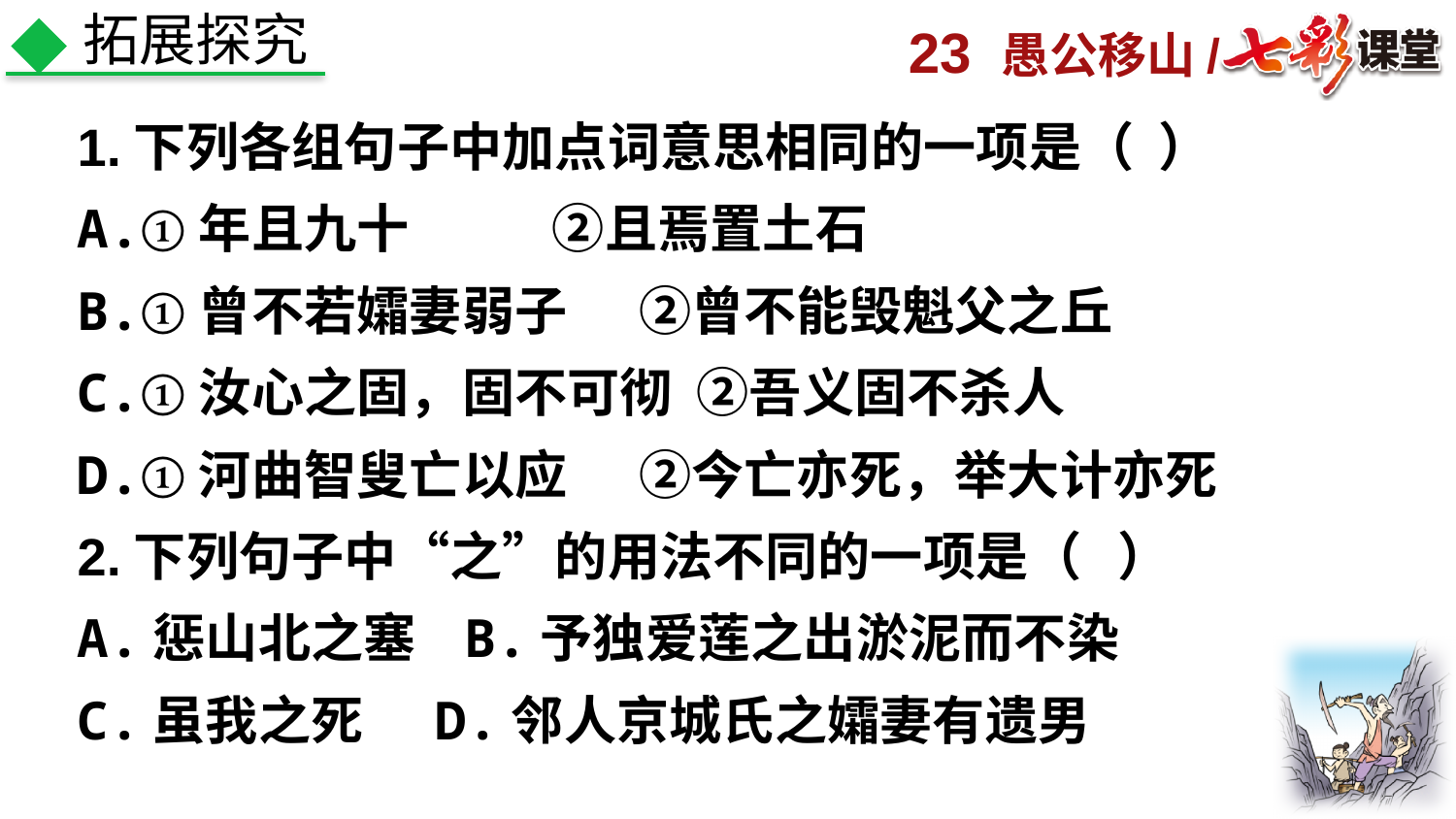

拓展探究

1.下列各组句子中加点词意思相同的一项是（  ）
A.①年且九十            ②且焉置土石
B.①曾不若孀妻弱子      ②曾不能毁魁父之丘
C.①汝心之固，固不可彻  ②吾义固不杀人
D.①河曲智叟亡以应      ②今亡亦死，举大计亦死
2.下列句子中“之”的用法不同的一项是（   ）
A.惩山北之塞   B.予独爱莲之出淤泥而不染
C.虽我之死     D.邻人京城氏之孀妻有遗男